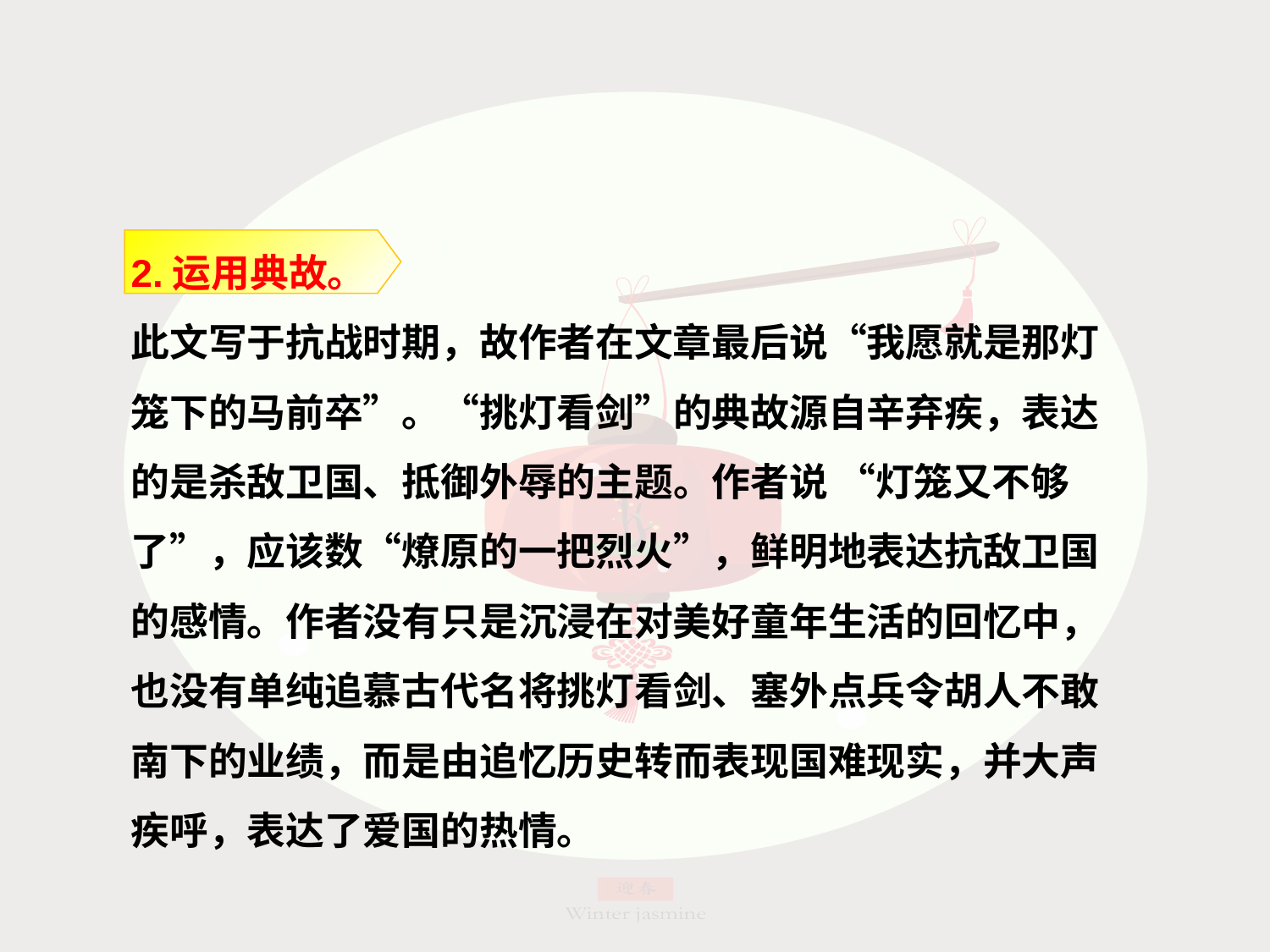

2.运用典故。
此文写于抗战时期，故作者在文章最后说“我愿就是那灯笼下的马前卒”。“挑灯看剑”的典故源自辛弃疾，表达的是杀敌卫国、抵御外辱的主题。作者说 “灯笼又不够了”，应该数“燎原的一把烈火”，鲜明地表达抗敌卫国的感情。作者没有只是沉浸在对美好童年生活的回忆中，也没有单纯追慕古代名将挑灯看剑、塞外点兵令胡人不敢南下的业绩，而是由追忆历史转而表现国难现实，并大声疾呼，表达了爱国的热情。